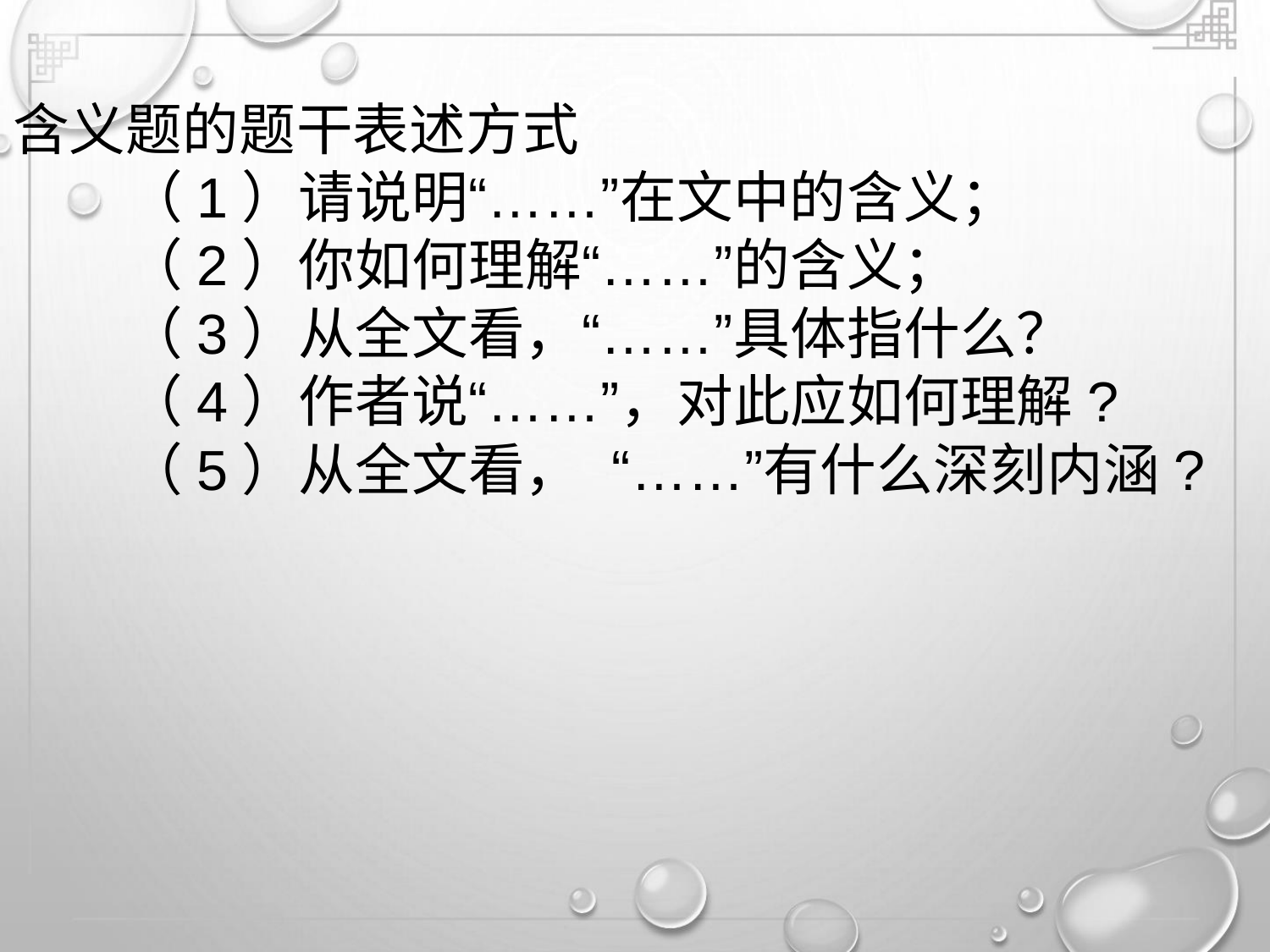

含义题的题干表述方式
（1）请说明“……”在文中的含义；
（2）你如何理解“……”的含义；
（3）从全文看，“……”具体指什么？
（4）作者说“……”，对此应如何理解?
（5）从全文看， “……”有什么深刻内涵?